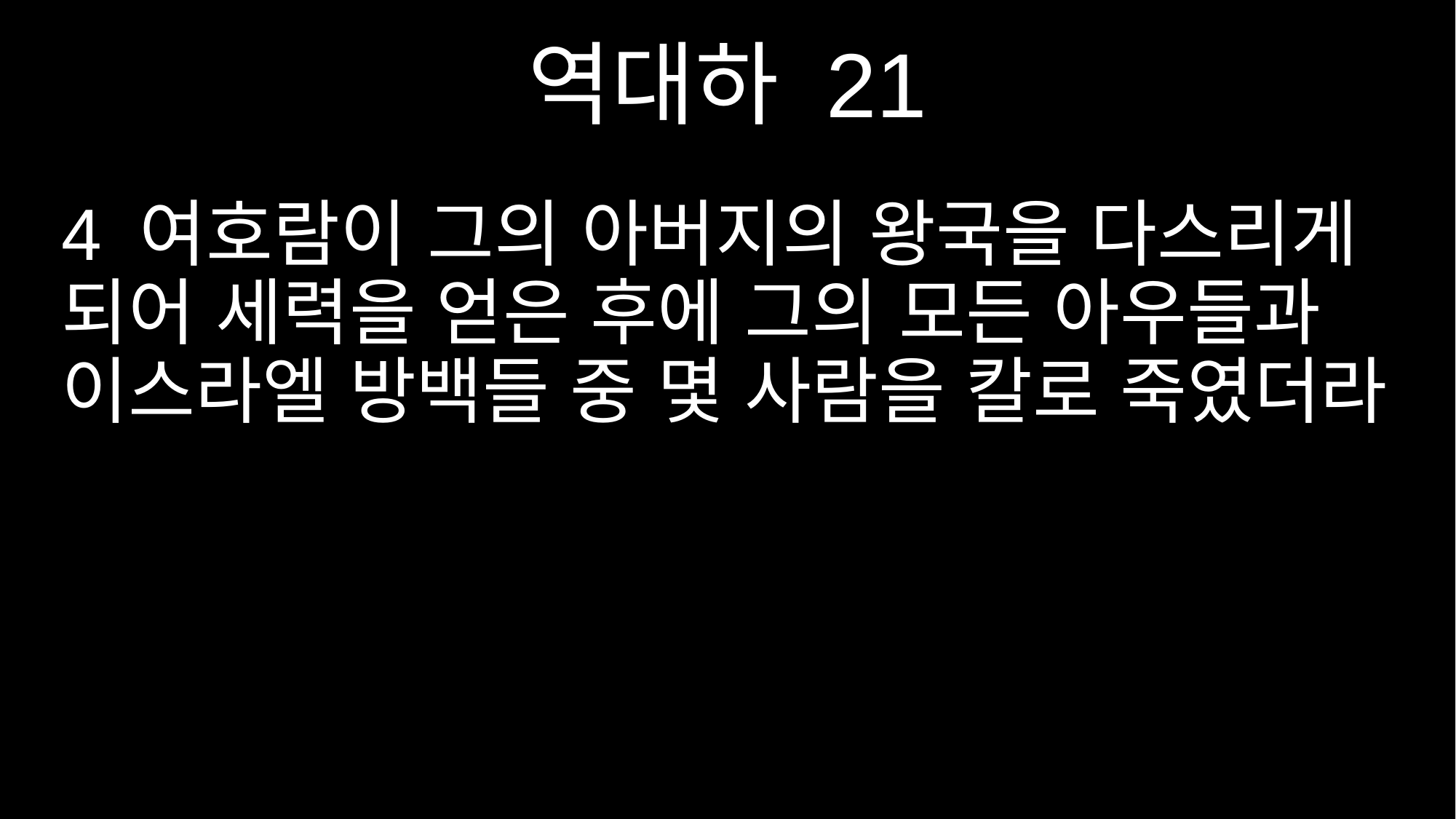

역대하 21
4 여호람이 그의 아버지의 왕국을 다스리게 되어 세력을 얻은 후에 그의 모든 아우들과 이스라엘 방백들 중 몇 사람을 칼로 죽였더라